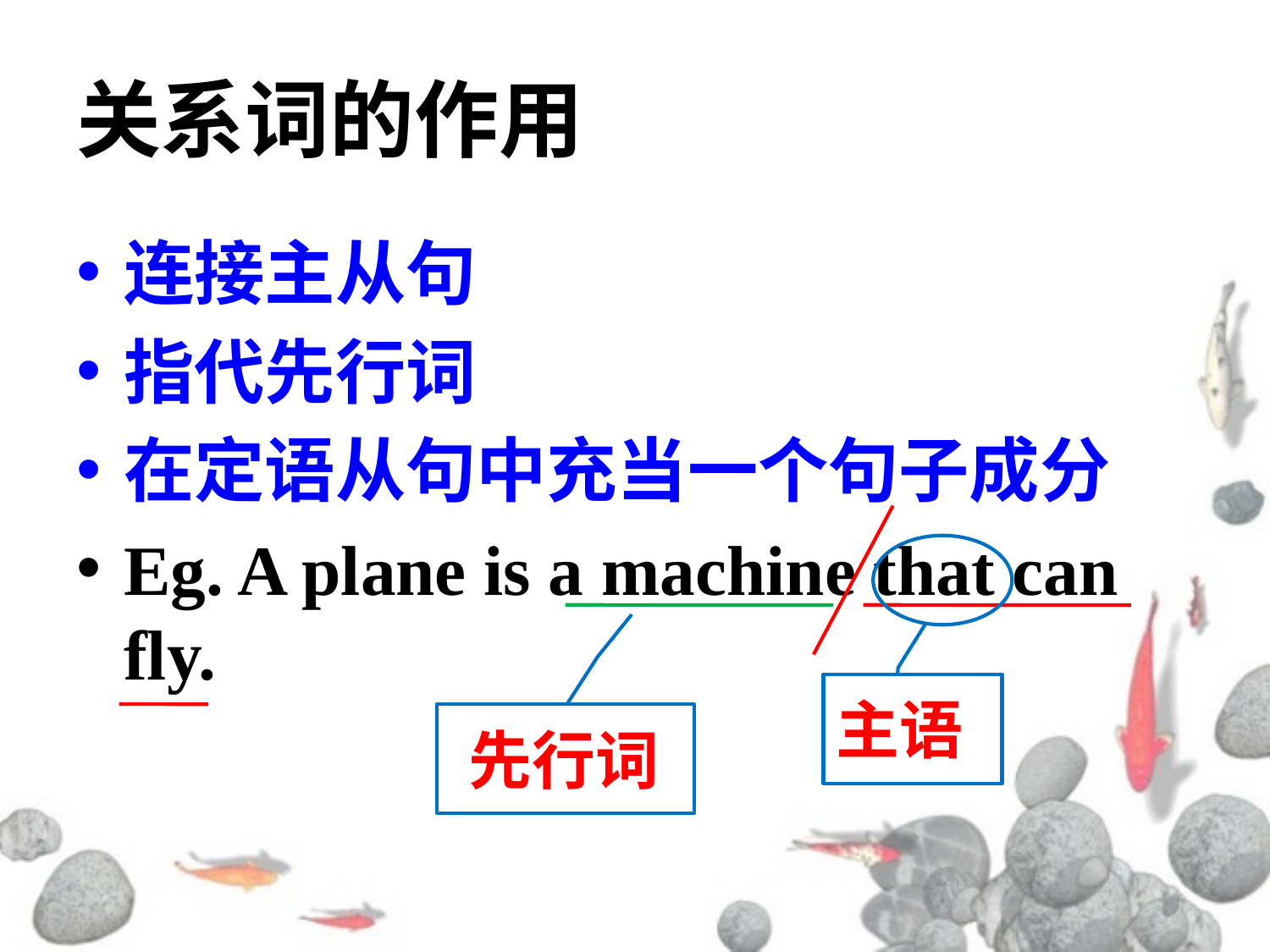

# 关系词的作用
连接主从句
指代先行词
在定语从句中充当一个句子成分
Eg. A plane is a machine that can fly.

主语

先行词